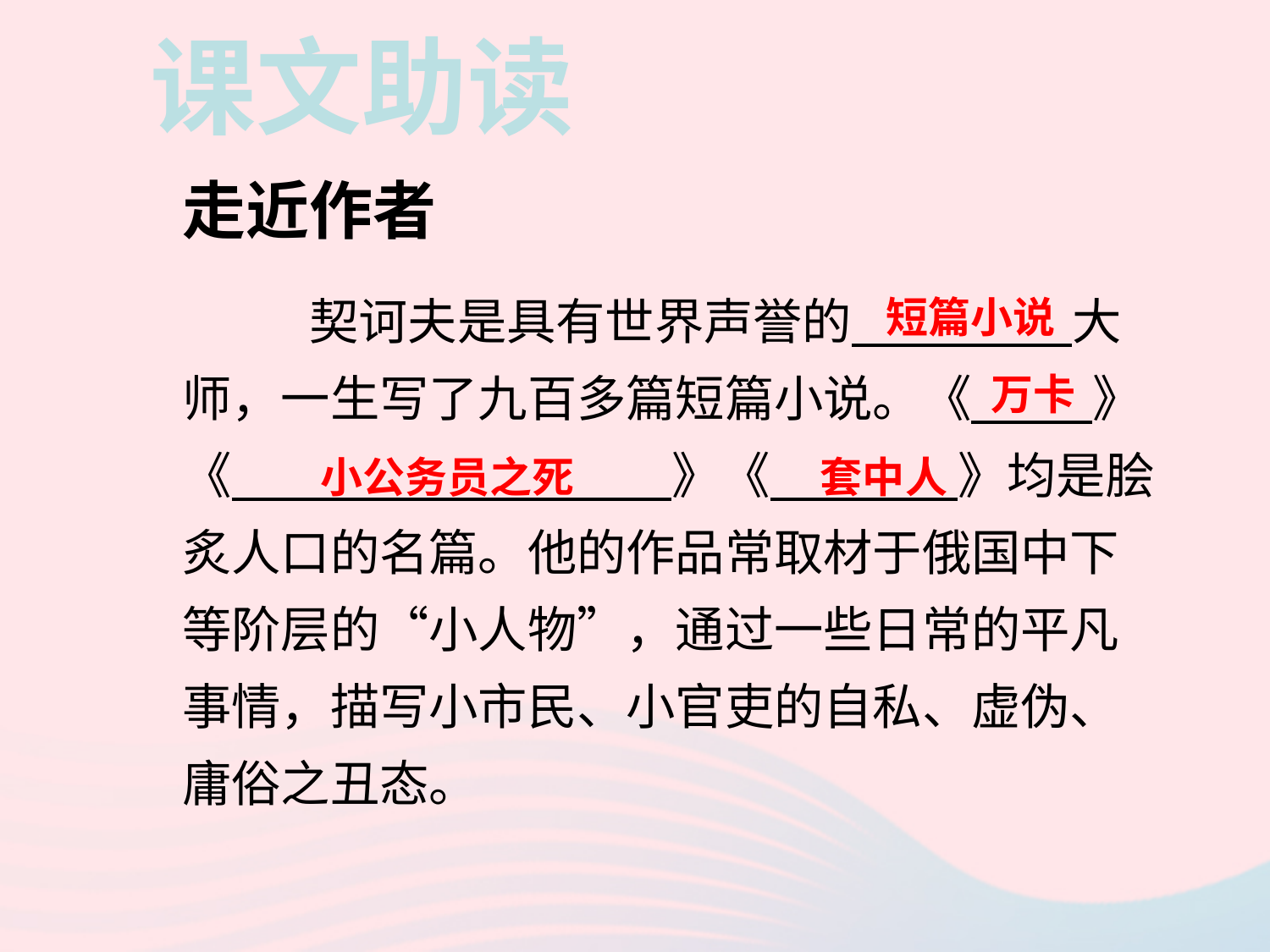

课文助读
走近作者
	契诃夫是具有世界声誉的                    大师，一生写了九百多篇短篇小说。《           》《                                        》《                 》均是脍炙人口的名篇。他的作品常取材于俄国中下等阶层的“小人物”，通过一些日常的平凡事情，描写小市民、小官吏的自私、虚伪、庸俗之丑态。
短篇小说
万卡
小公务员之死
套中人